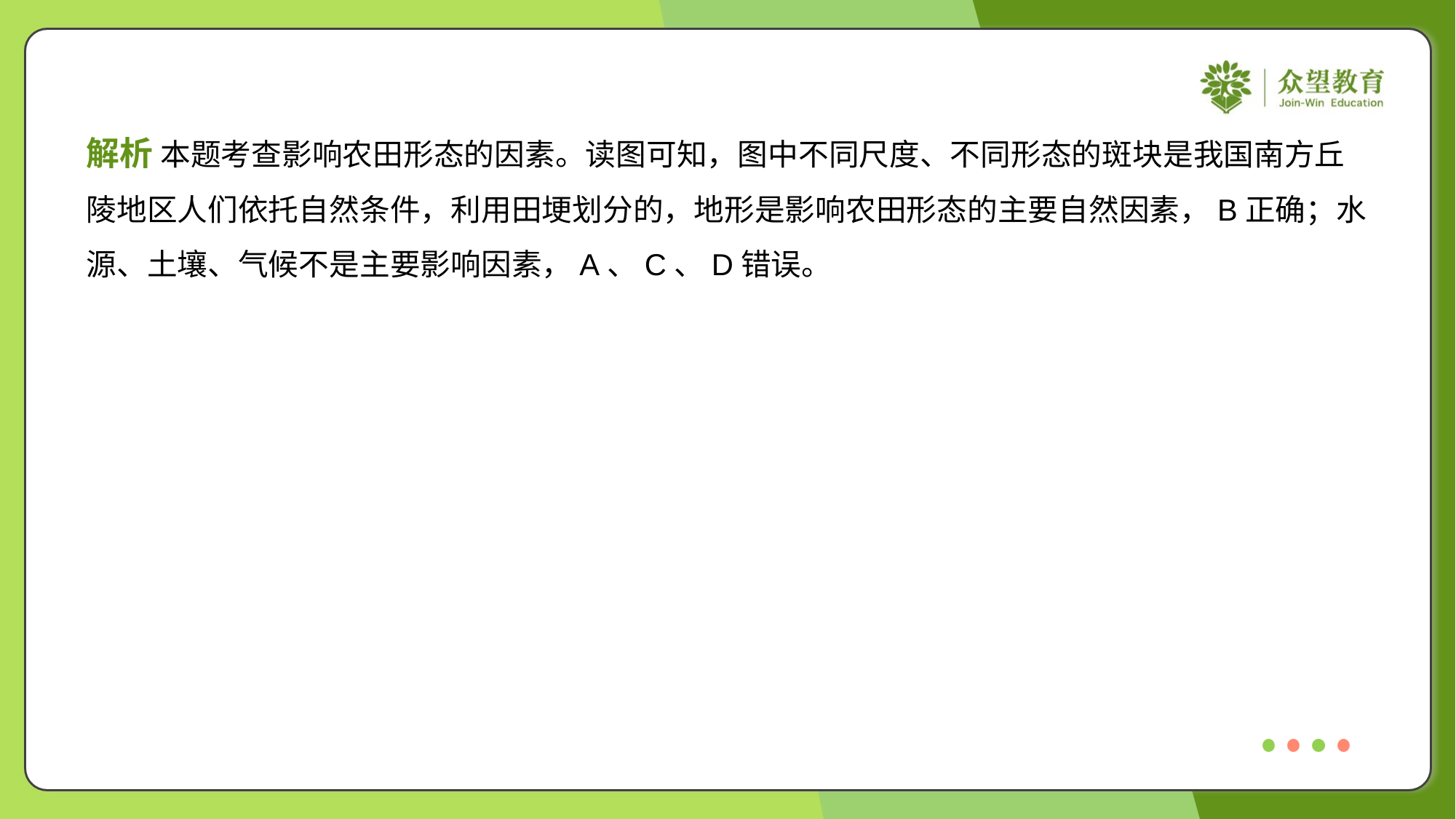

解析 本题考查影响农田形态的因素。读图可知，图中不同尺度、不同形态的斑块是我国南方丘
陵地区人们依托自然条件，利用田埂划分的，地形是影响农田形态的主要自然因素，B正确；水
源、土壤、气候不是主要影响因素，A、C、D错误。